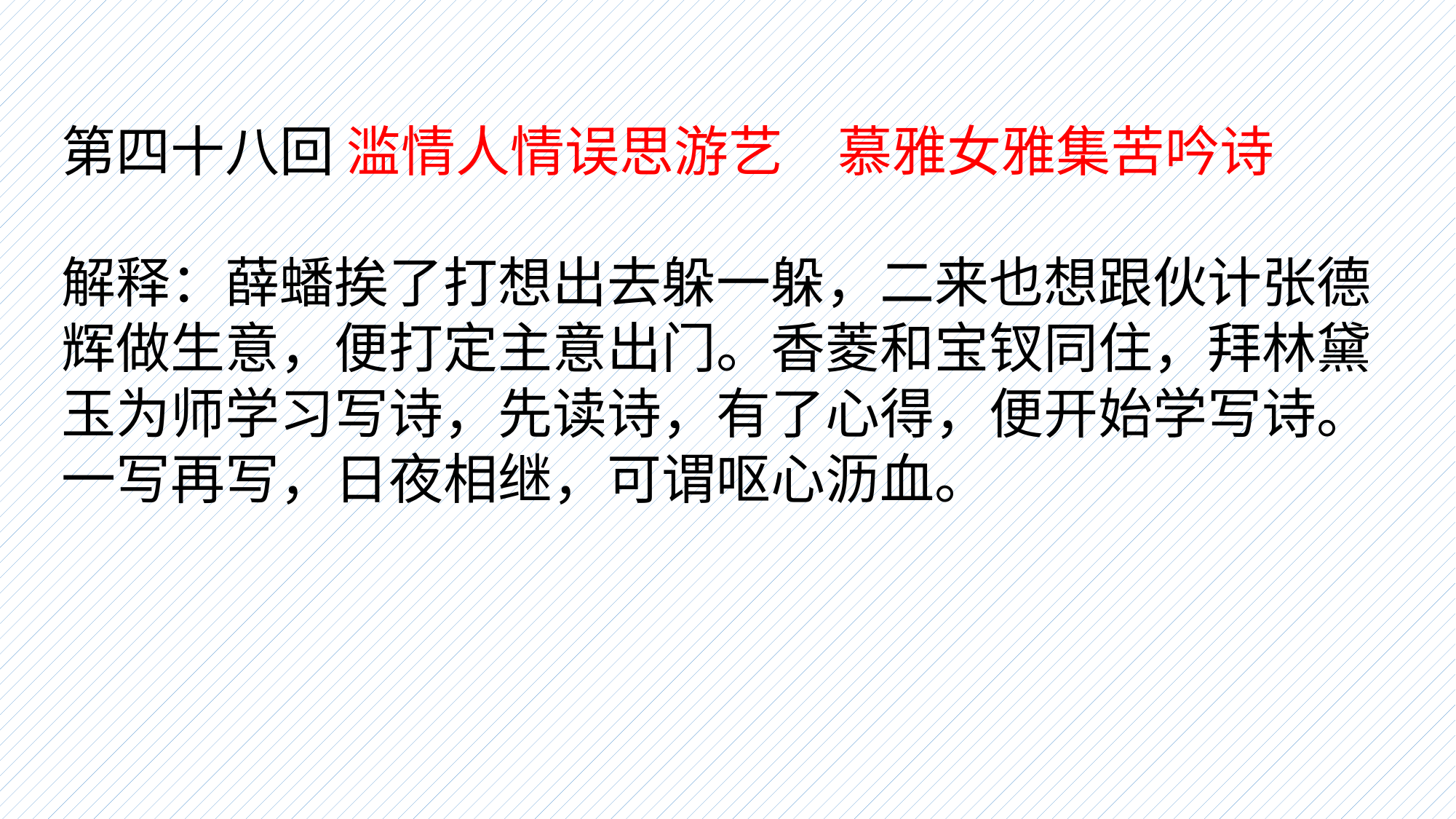

第四十八回 滥情人情误思游艺　慕雅女雅集苦吟诗

解释：薛蟠挨了打想出去躲一躲，二来也想跟伙计张德辉做生意，便打定主意出门。香菱和宝钗同住，拜林黛玉为师学习写诗，先读诗，有了心得，便开始学写诗。一写再写，日夜相继，可谓呕心沥血。